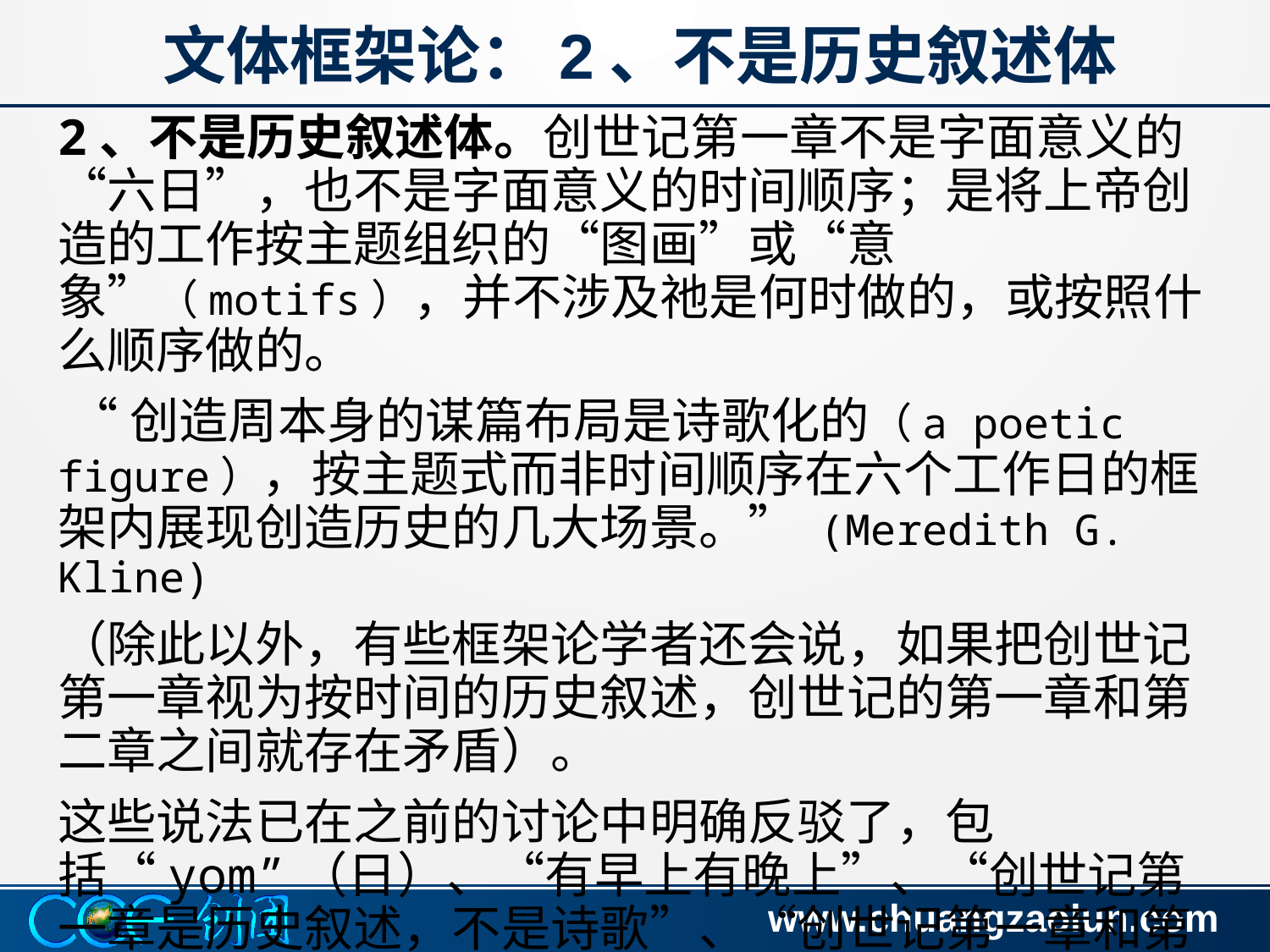

文体框架论：2、不是历史叙述体
2、不是历史叙述体。创世记第一章不是字面意义的“六日”，也不是字面意义的时间顺序；是将上帝创造的工作按主题组织的“图画”或“意象”（motifs），并不涉及祂是何时做的，或按照什么顺序做的。
 “创造周本身的谋篇布局是诗歌化的（a poetic figure），按主题式而非时间顺序在六个工作日的框架内展现创造历史的几大场景。” (Meredith G. Kline)
（除此以外，有些框架论学者还会说，如果把创世记第一章视为按时间的历史叙述，创世记的第一章和第二章之间就存在矛盾）。
这些说法已在之前的讨论中明确反驳了，包括“yom”（日）、“有早上有晚上”、“创世记第一章是历史叙述，不是诗歌”、“创世记第一章和第二章之间有矛盾”